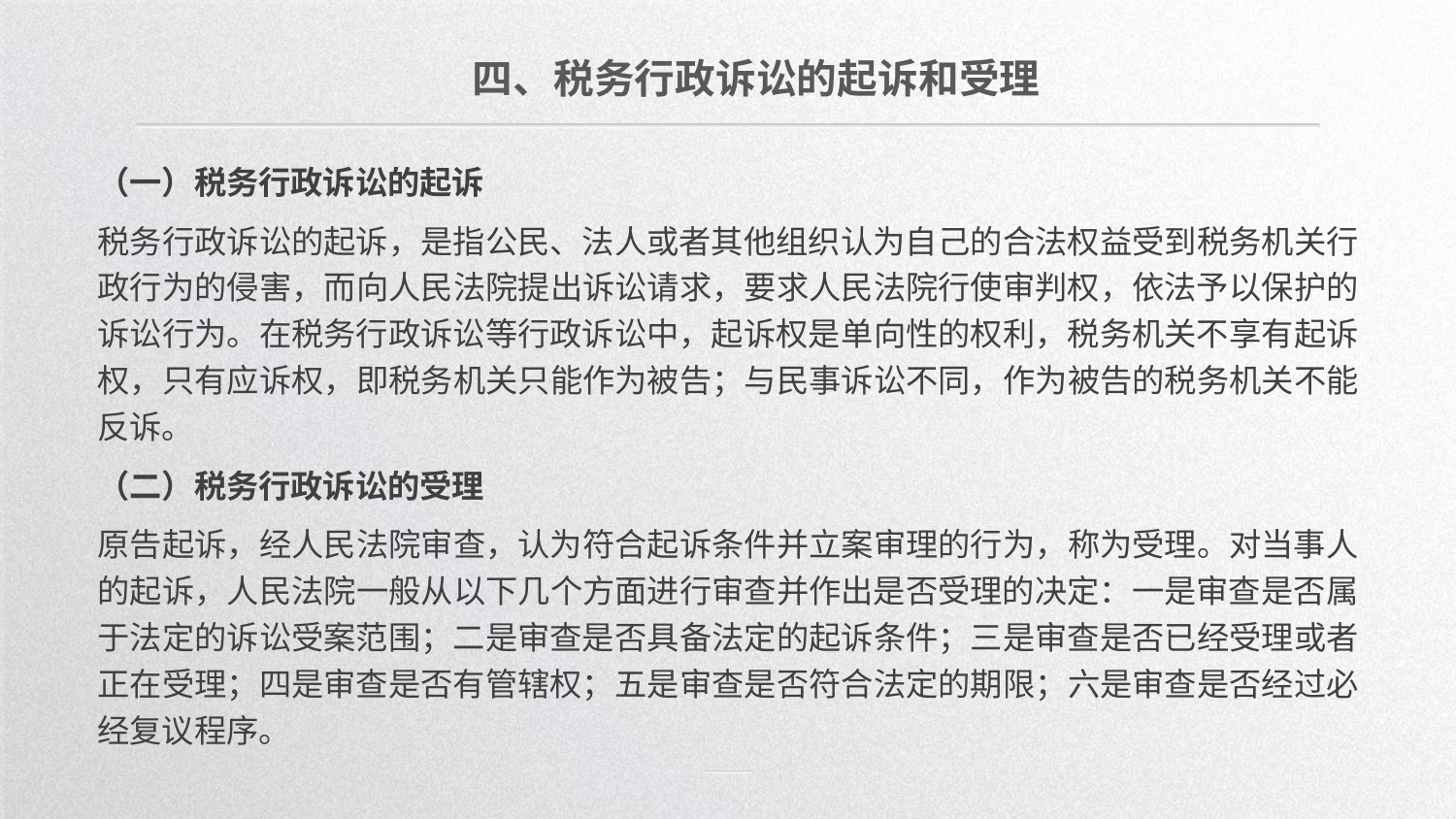

四、税务行政诉讼的起诉和受理
（一）税务行政诉讼的起诉
税务行政诉讼的起诉，是指公民、法人或者其他组织认为自己的合法权益受到税务机关行政行为的侵害，而向人民法院提出诉讼请求，要求人民法院行使审判权，依法予以保护的诉讼行为。在税务行政诉讼等行政诉讼中，起诉权是单向性的权利，税务机关不享有起诉权，只有应诉权，即税务机关只能作为被告；与民事诉讼不同，作为被告的税务机关不能反诉。
（二）税务行政诉讼的受理
原告起诉，经人民法院审查，认为符合起诉条件并立案审理的行为，称为受理。对当事人的起诉，人民法院一般从以下几个方面进行审查并作出是否受理的决定：一是审查是否属于法定的诉讼受案范围；二是审查是否具备法定的起诉条件；三是审查是否已经受理或者正在受理；四是审查是否有管辖权；五是审查是否符合法定的期限；六是审查是否经过必经复议程序。